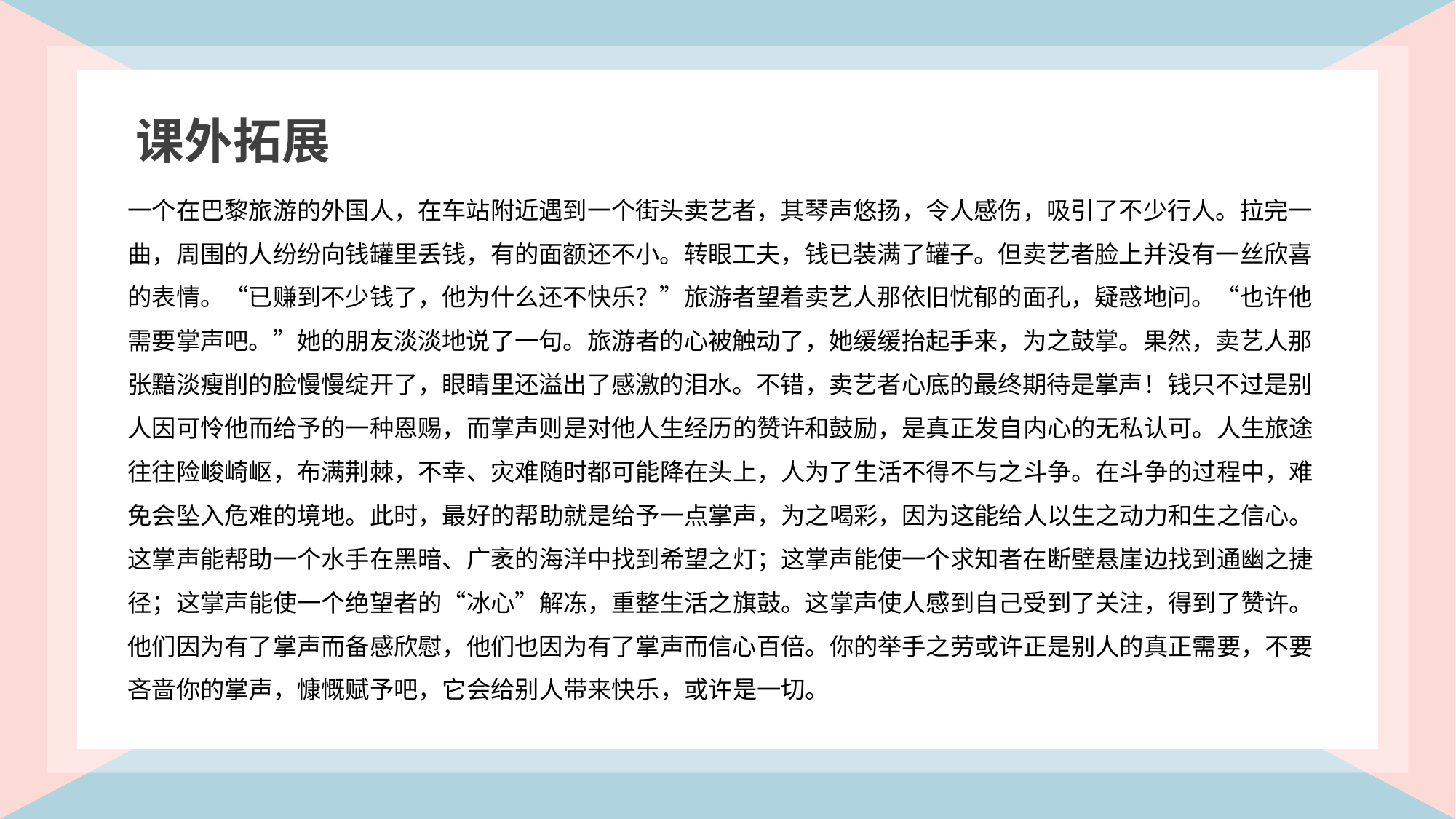

课外拓展
一个在巴黎旅游的外国人，在车站附近遇到一个街头卖艺者，其琴声悠扬，令人感伤，吸引了不少行人。拉完一曲，周围的人纷纷向钱罐里丢钱，有的面额还不小。转眼工夫，钱已装满了罐子。但卖艺者脸上并没有一丝欣喜的表情。“已赚到不少钱了，他为什么还不快乐？”旅游者望着卖艺人那依旧忧郁的面孔，疑惑地问。“也许他需要掌声吧。”她的朋友淡淡地说了一句。旅游者的心被触动了，她缓缓抬起手来，为之鼓掌。果然，卖艺人那张黯淡瘦削的脸慢慢绽开了，眼睛里还溢出了感激的泪水。不错，卖艺者心底的最终期待是掌声！钱只不过是别人因可怜他而给予的一种恩赐，而掌声则是对他人生经历的赞许和鼓励，是真正发自内心的无私认可。人生旅途往往险峻崎岖，布满荆棘，不幸、灾难随时都可能降在头上，人为了生活不得不与之斗争。在斗争的过程中，难免会坠入危难的境地。此时，最好的帮助就是给予一点掌声，为之喝彩，因为这能给人以生之动力和生之信心。这掌声能帮助一个水手在黑暗、广袤的海洋中找到希望之灯；这掌声能使一个求知者在断壁悬崖边找到通幽之捷径；这掌声能使一个绝望者的“冰心”解冻，重整生活之旗鼓。这掌声使人感到自己受到了关注，得到了赞许。他们因为有了掌声而备感欣慰，他们也因为有了掌声而信心百倍。你的举手之劳或许正是别人的真正需要，不要吝啬你的掌声，慷慨赋予吧，它会给别人带来快乐，或许是一切。